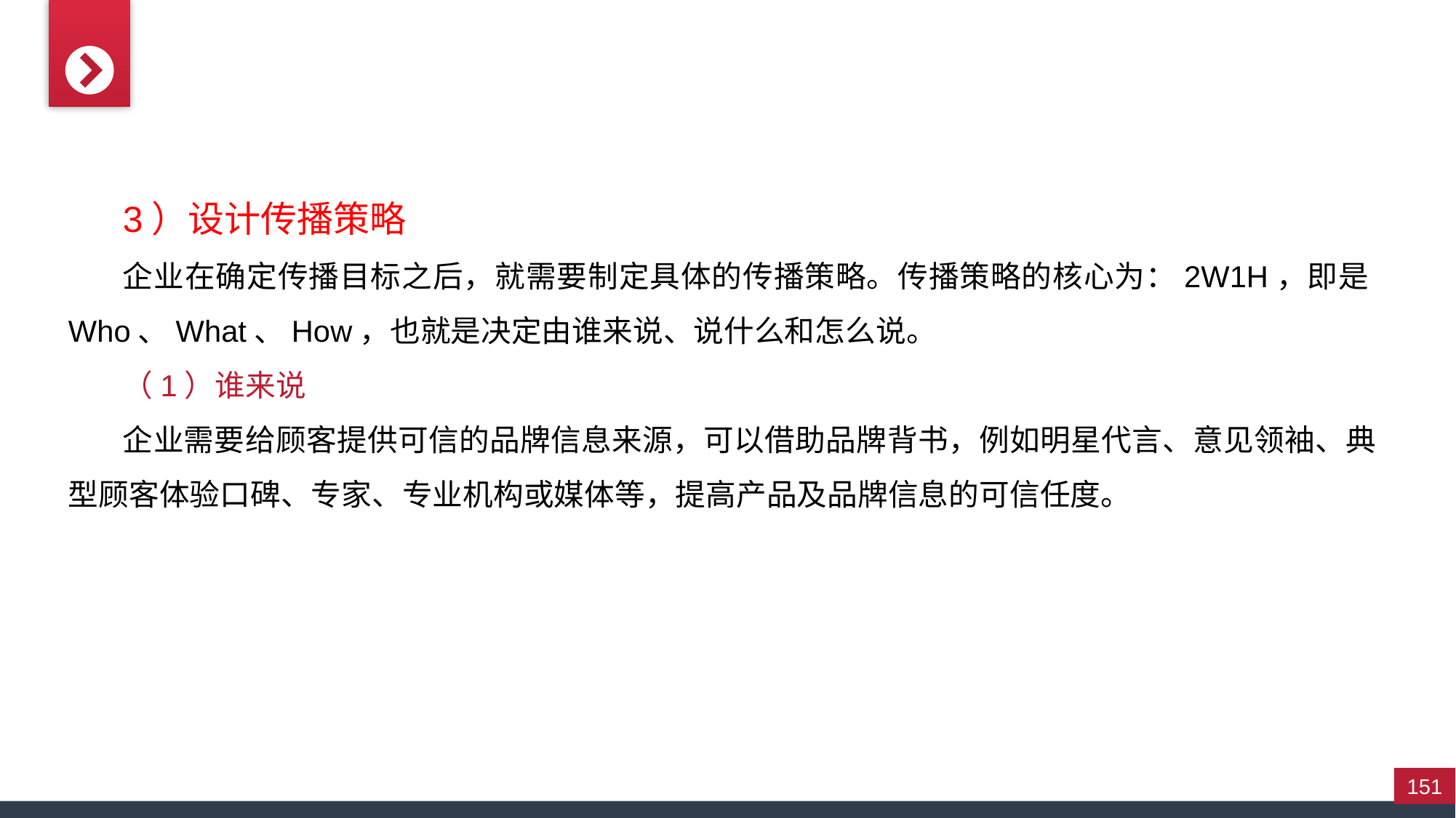

3）设计传播策略
企业在确定传播目标之后，就需要制定具体的传播策略。传播策略的核心为：2W1H，即是Who、What、How，也就是决定由谁来说、说什么和怎么说。
（1）谁来说
企业需要给顾客提供可信的品牌信息来源，可以借助品牌背书，例如明星代言、意见领袖、典型顾客体验口碑、专家、专业机构或媒体等，提高产品及品牌信息的可信任度。